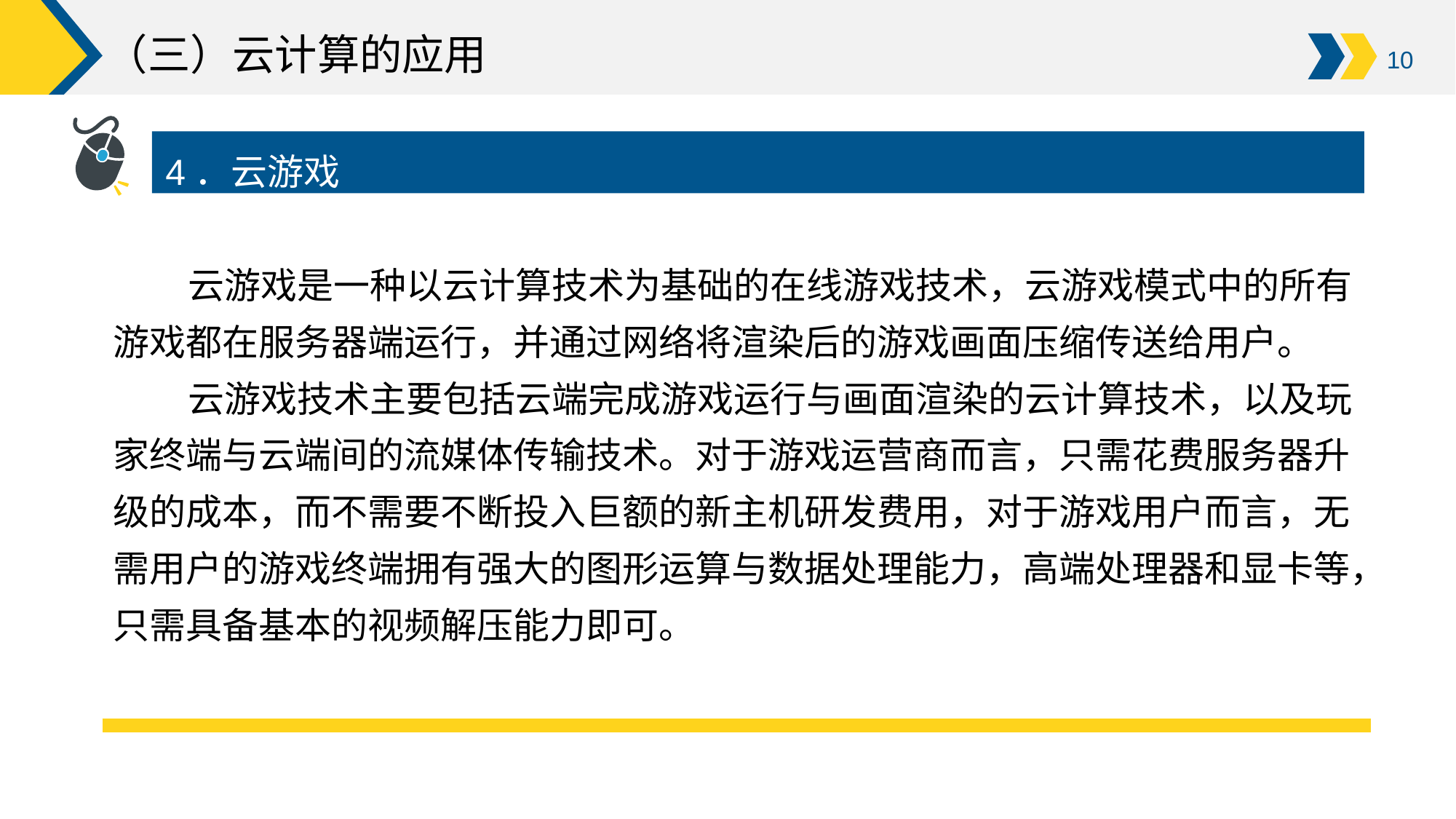

# （三）云计算的应用

4．云游戏

云游戏是一种以云计算技术为基础的在线游戏技术，云游戏模式中的所有游戏都在服务器端运行，并通过网络将渲染后的游戏画面压缩传送给用户。
云游戏技术主要包括云端完成游戏运行与画面渲染的云计算技术，以及玩家终端与云端间的流媒体传输技术。对于游戏运营商而言，只需花费服务器升级的成本，而不需要不断投入巨额的新主机研发费用，对于游戏用户而言，无需用户的游戏终端拥有强大的图形运算与数据处理能力，高端处理器和显卡等，只需具备基本的视频解压能力即可。